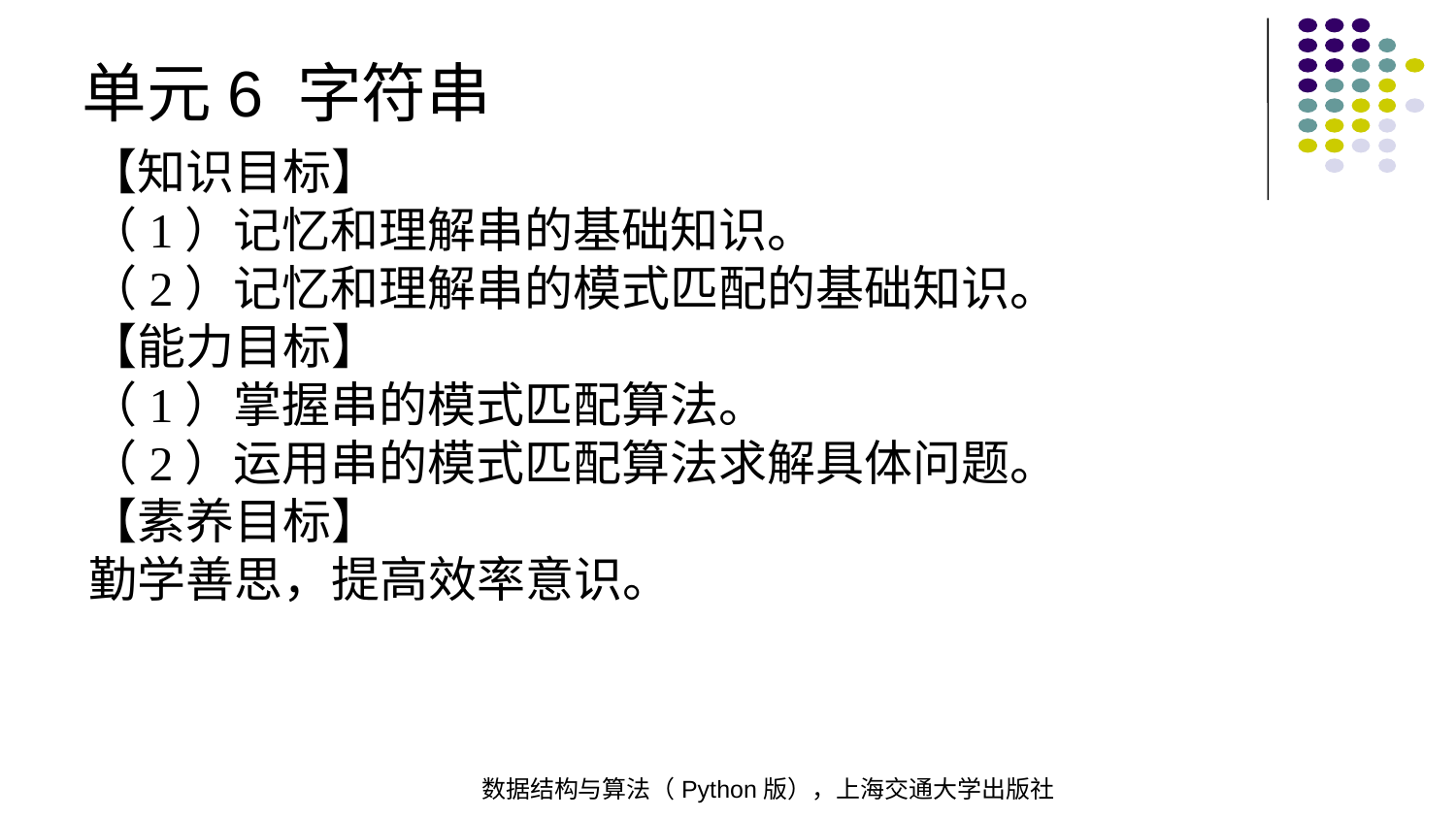

单元6 字符串
【知识目标】
（1）记忆和理解串的基础知识。
（2）记忆和理解串的模式匹配的基础知识。
【能力目标】
（1）掌握串的模式匹配算法。
（2）运用串的模式匹配算法求解具体问题。
【素养目标】
勤学善思，提高效率意识。